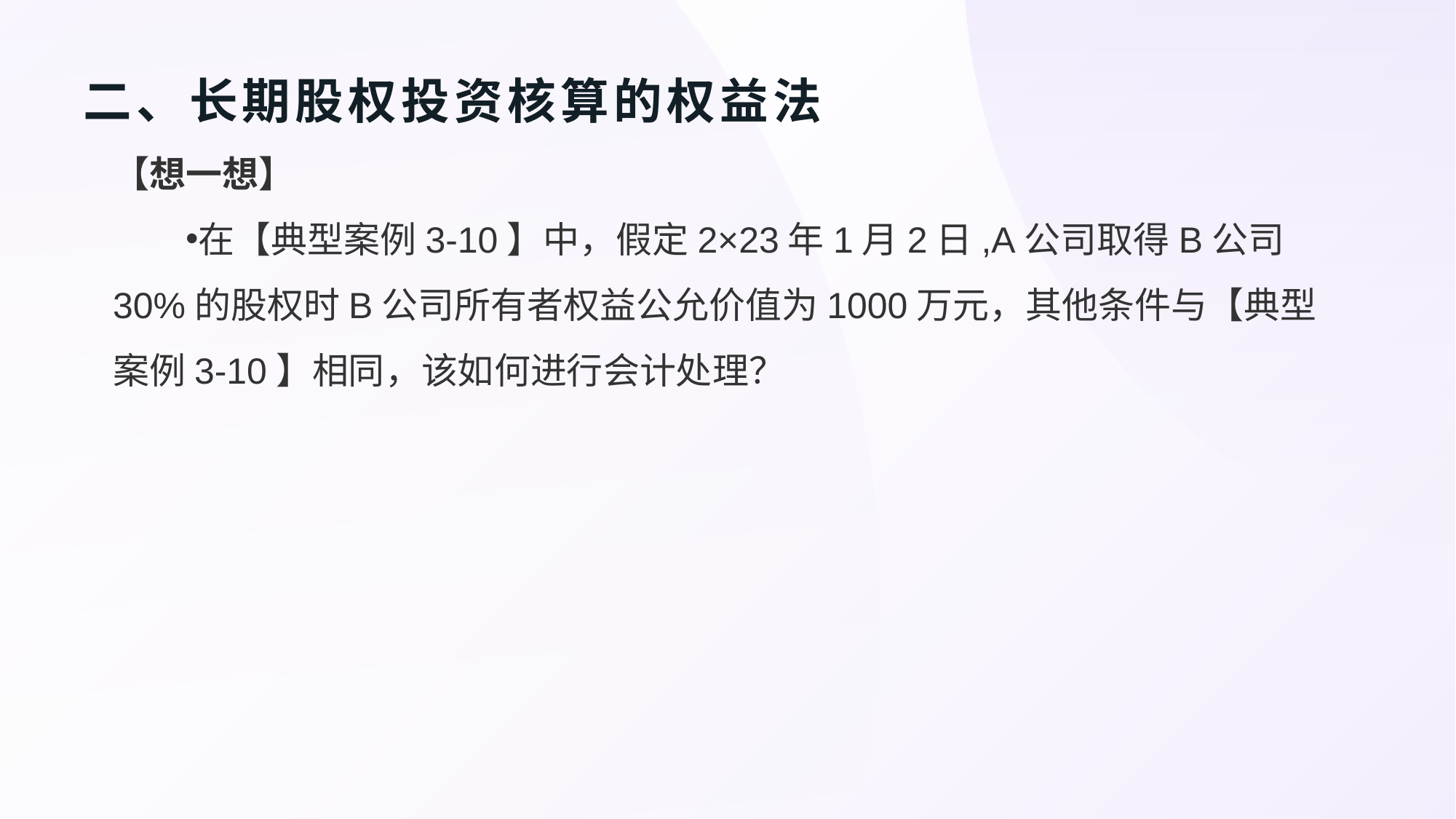

# 二、长期股权投资核算的权益法
【想一想】
在【典型案例3-10】中，假定2×23年1月2日,A公司取得B公司30%的股权时B公司所有者权益公允价值为1000万元，其他条件与【典型案例3-10】相同，该如何进行会计处理？